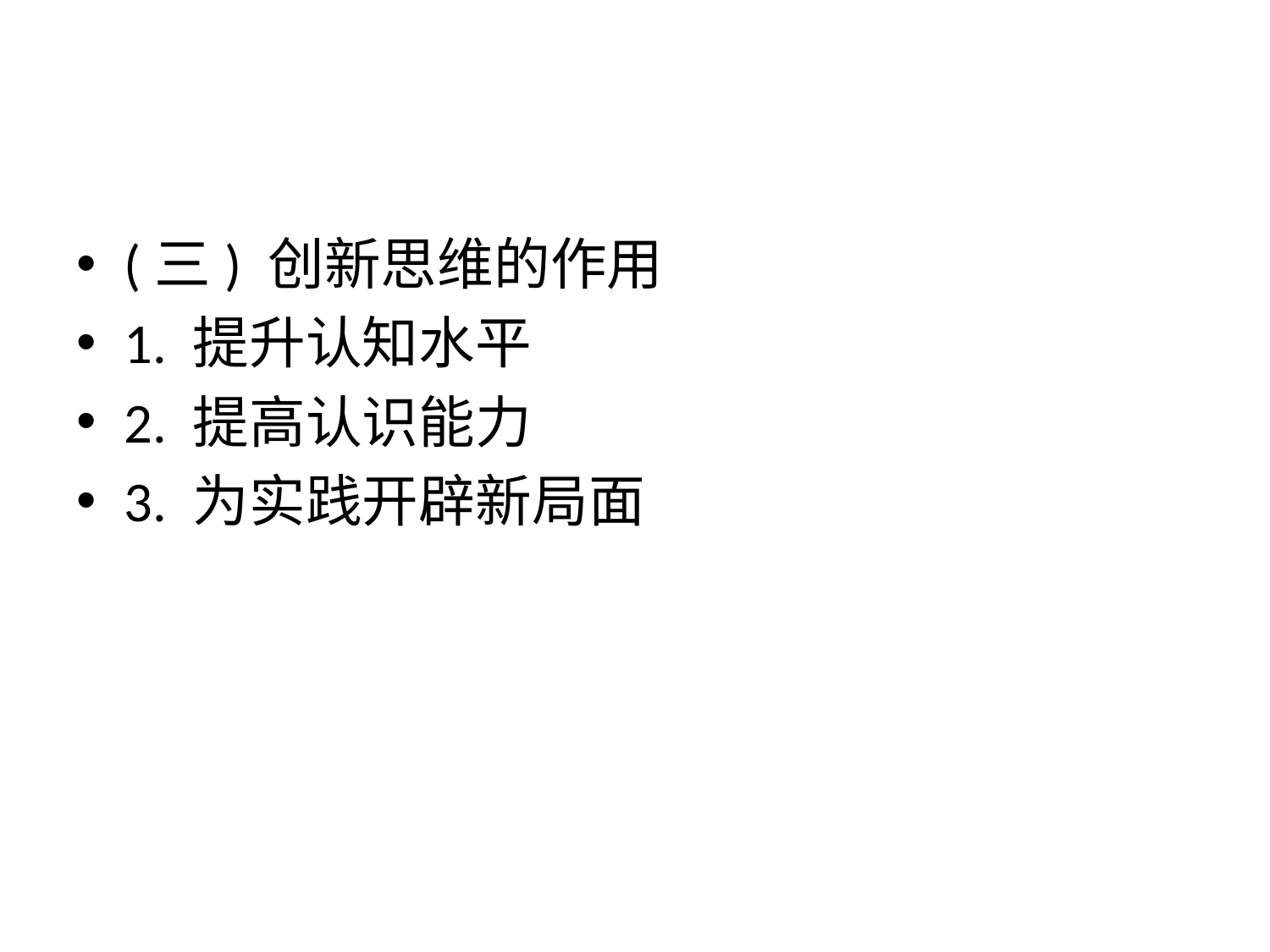

#
(三) 创新思维的作用
1. 提升认知水平
2. 提高认识能力
3. 为实践开辟新局面